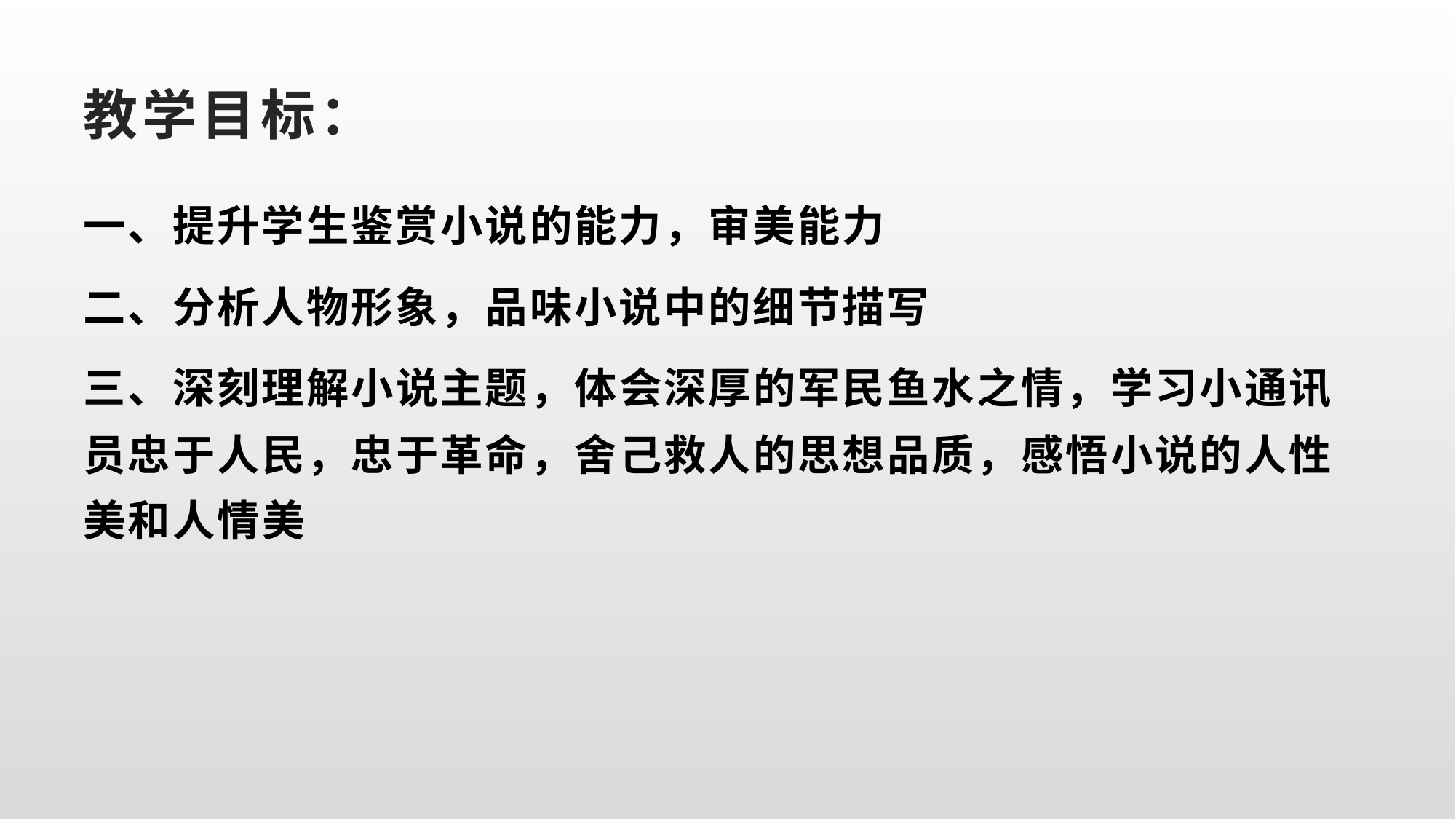

# 教学目标：
一、提升学生鉴赏小说的能力，审美能力
二、分析人物形象，品味小说中的细节描写
三、深刻理解小说主题，体会深厚的军民鱼水之情，学习小通讯员忠于人民，忠于革命，舍己救人的思想品质，感悟小说的人性美和人情美